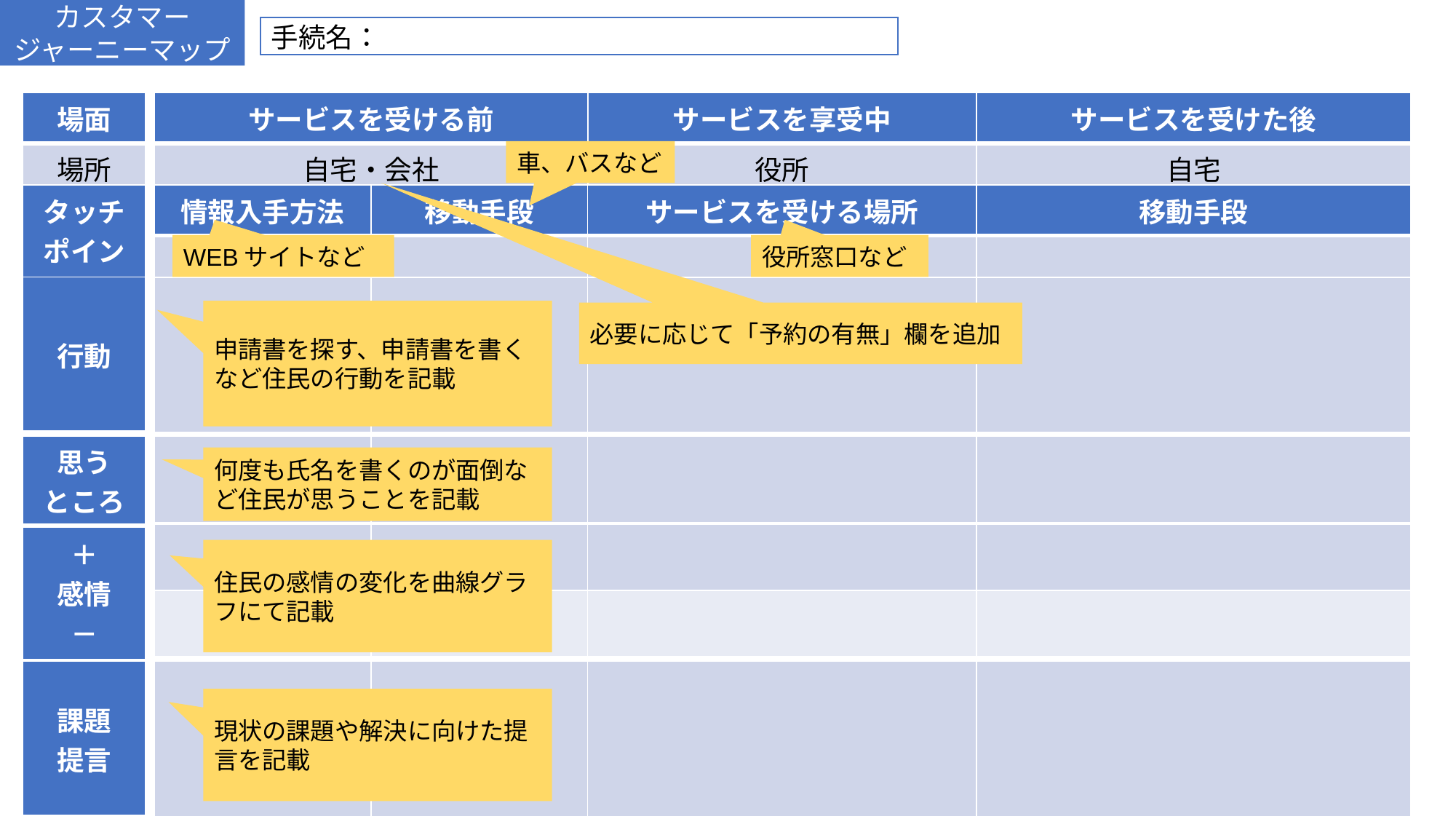

カスタマー
ジャーニーマップ
手続名：
| 場面 |
| --- |
| 場所 |
| サービスを受ける前 | サービスを享受中 | サービスを受けた後 |
| --- | --- | --- |
| 自宅・会社 | 役所 | 自宅 |
車、バスなど
| タッチポイント |
| --- |
| 情報入手方法 | 移動手段 | サービスを受ける場所 | 移動手段 |
| --- | --- | --- | --- |
|  |  |  |  |
WEBサイトなど
役所窓口など
| 行動 |
| --- |
|  |  |  |  |
| --- | --- | --- | --- |
申請書を探す、申請書を書くなど住民の行動を記載
必要に応じて「予約の有無」欄を追加
|  |  |  |  |
| --- | --- | --- | --- |
| 思う ところ |
| --- |
何度も氏名を書くのが面倒など住民が思うことを記載
|  |  |  |  |
| --- | --- | --- | --- |
|  |  |  |  |
| ＋ 感情 － |
| --- |
住民の感情の変化を曲線グラフにて記載
|  |  |  |  |
| --- | --- | --- | --- |
| 課題 提言 |
| --- |
現状の課題や解決に向けた提言を記載